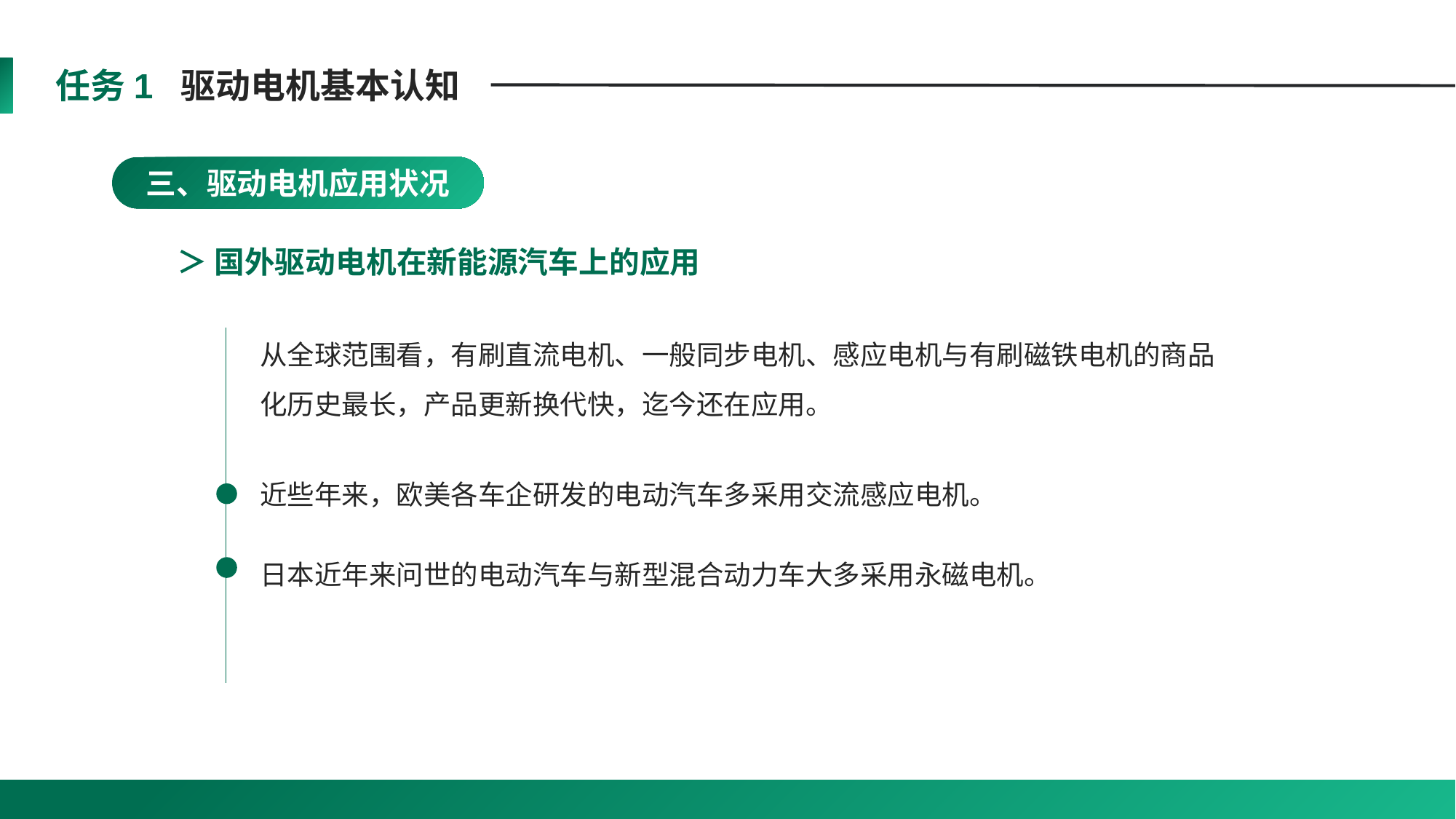

任务1  驱动电机基本认知
三、驱动电机应用状况
＞ 国外驱动电机在新能源汽车上的应用
从全球范围看，有刷直流电机、一般同步电机、感应电机与有刷磁铁电机的商品化历史最长，产品更新换代快，迄今还在应用。
近些年来，欧美各车企研发的电动汽车多采用交流感应电机。

日本近年来问世的电动汽车与新型混合动力车大多采用永磁电机。